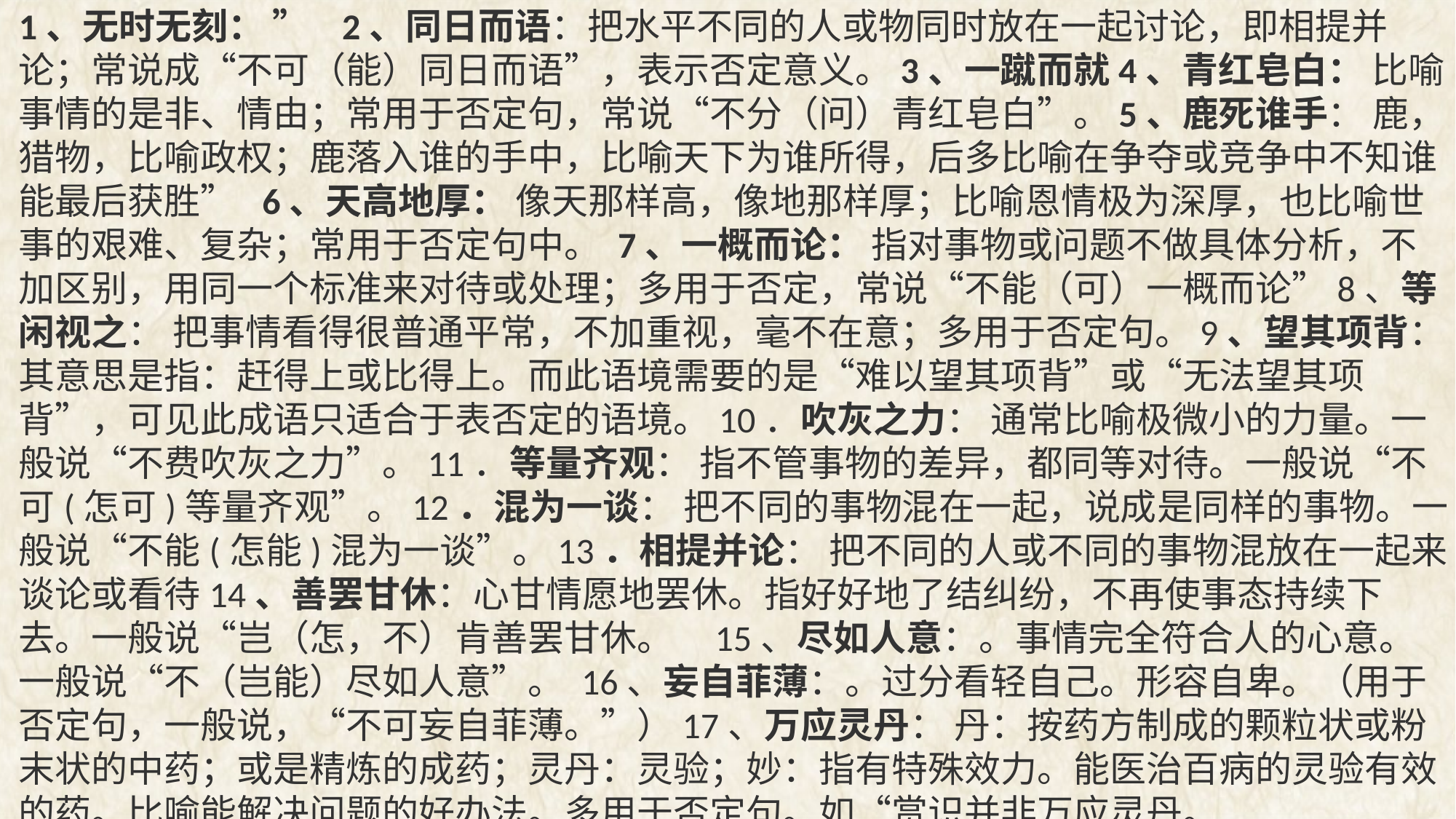

1、无时无刻： ”   2、同日而语：把水平不同的人或物同时放在一起讨论，即相提并论；常说成“不可（能）同日而语”，表示否定意义。3、一蹴而就4、青红皂白： 比喻事情的是非、情由；常用于否定句，常说“不分（问）青红皂白”。5、鹿死谁手： 鹿，猎物，比喻政权；鹿落入谁的手中，比喻天下为谁所得，后多比喻在争夺或竞争中不知谁能最后获胜”  6、天高地厚： 像天那样高，像地那样厚；比喻恩情极为深厚，也比喻世事的艰难、复杂；常用于否定句中。 7、一概而论： 指对事物或问题不做具体分析，不加区别，用同一个标准来对待或处理；多用于否定，常说“不能（可）一概而论”8、等闲视之： 把事情看得很普通平常，不加重视，毫不在意；多用于否定句。9、望其项背： 其意思是指：赶得上或比得上。而此语境需要的是“难以望其项背”或“无法望其项背”，可见此成语只适合于表否定的语境。10．吹灰之力： 通常比喻极微小的力量。一般说“不费吹灰之力”。11．等量齐观： 指不管事物的差异，都同等对待。一般说“不可(怎可)等量齐观”。12．混为一谈： 把不同的事物混在一起，说成是同样的事物。一般说“不能(怎能)混为一谈”。13．相提并论： 把不同的人或不同的事物混放在一起来谈论或看待14、善罢甘休：心甘情愿地罢休。指好好地了结纠纷，不再使事态持续下去。一般说“岂（怎，不）肯善罢甘休。    15、尽如人意：。事情完全符合人的心意。一般说“不（岂能）尽如人意”。 16、妄自菲薄：。过分看轻自己。形容自卑。（用于否定句，一般说，“不可妄自菲薄。”）17、万应灵丹： 丹：按药方制成的颗粒状或粉末状的中药；或是精炼的成药；灵丹：灵验；妙：指有特殊效力。能医治百病的灵验有效的药。比喻能解决问题的好办法。多用于否定句。如“赏识并非万应灵丹。